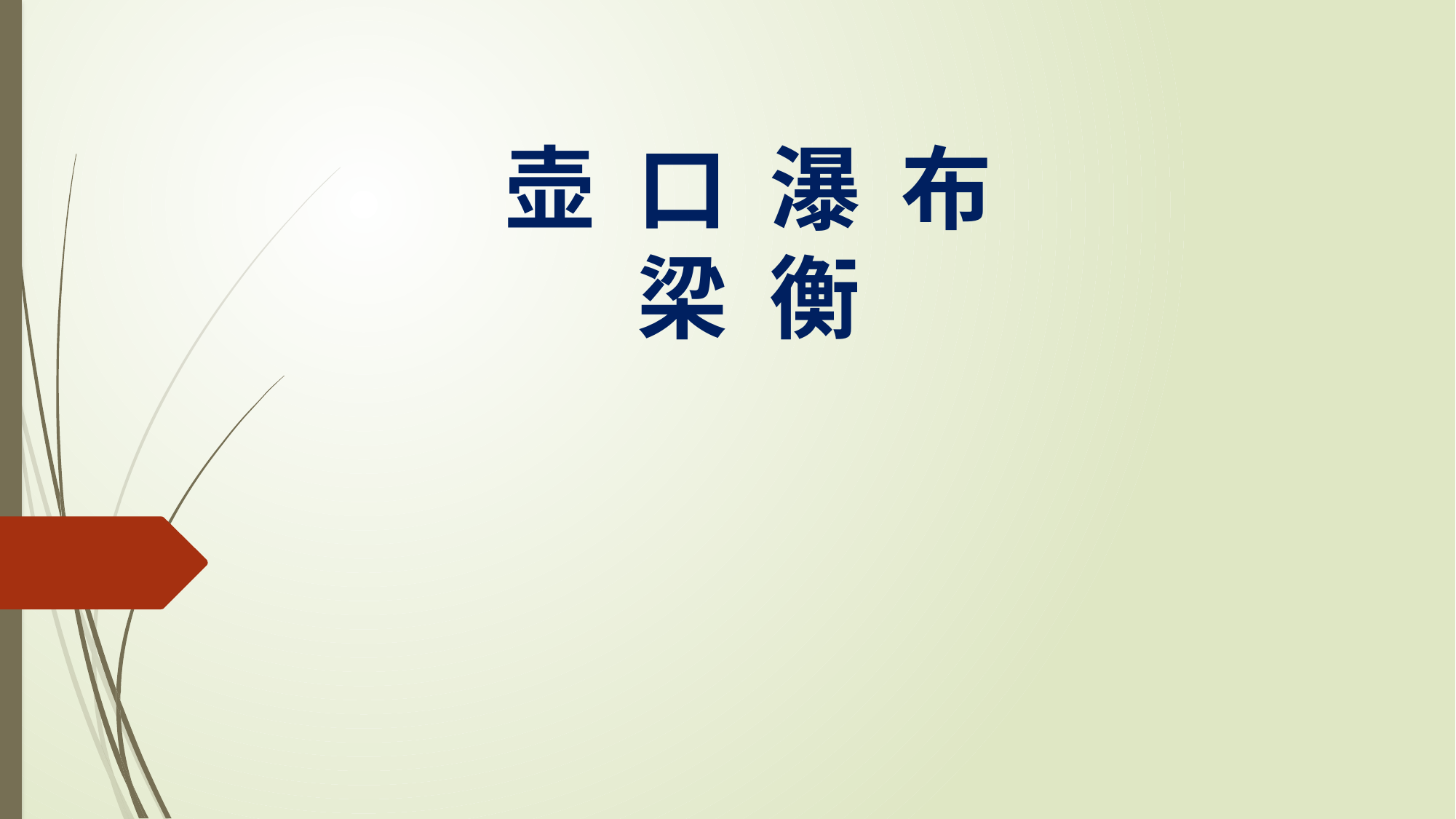

# 壶  口  瀑  布 梁  衡